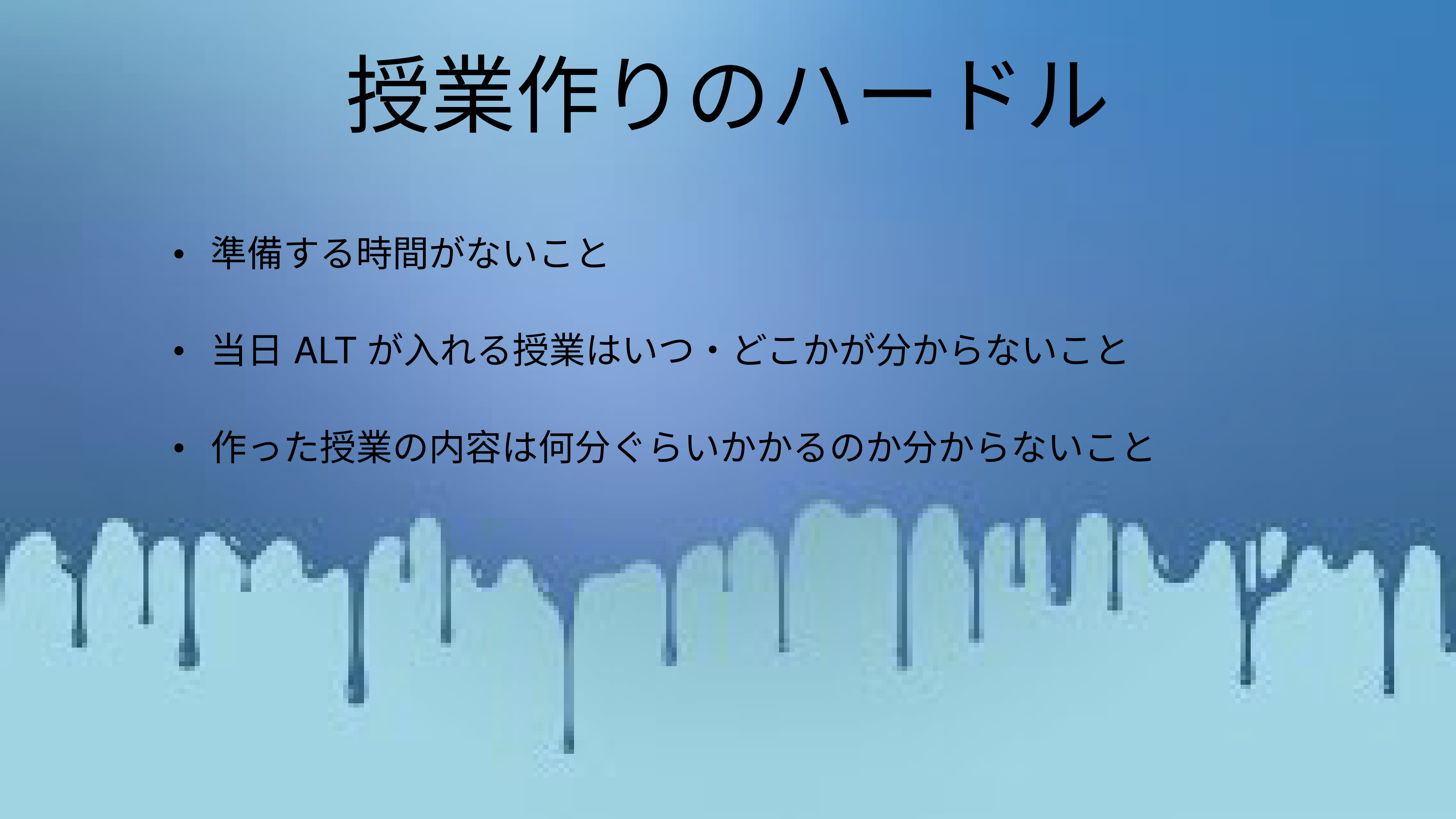

# 授業作りのハードル
準備する時間がないこと
当日ALTが入れる授業はいつ・どこかが分からないこと
作った授業の内容は何分ぐらいかかるのか分からないこと